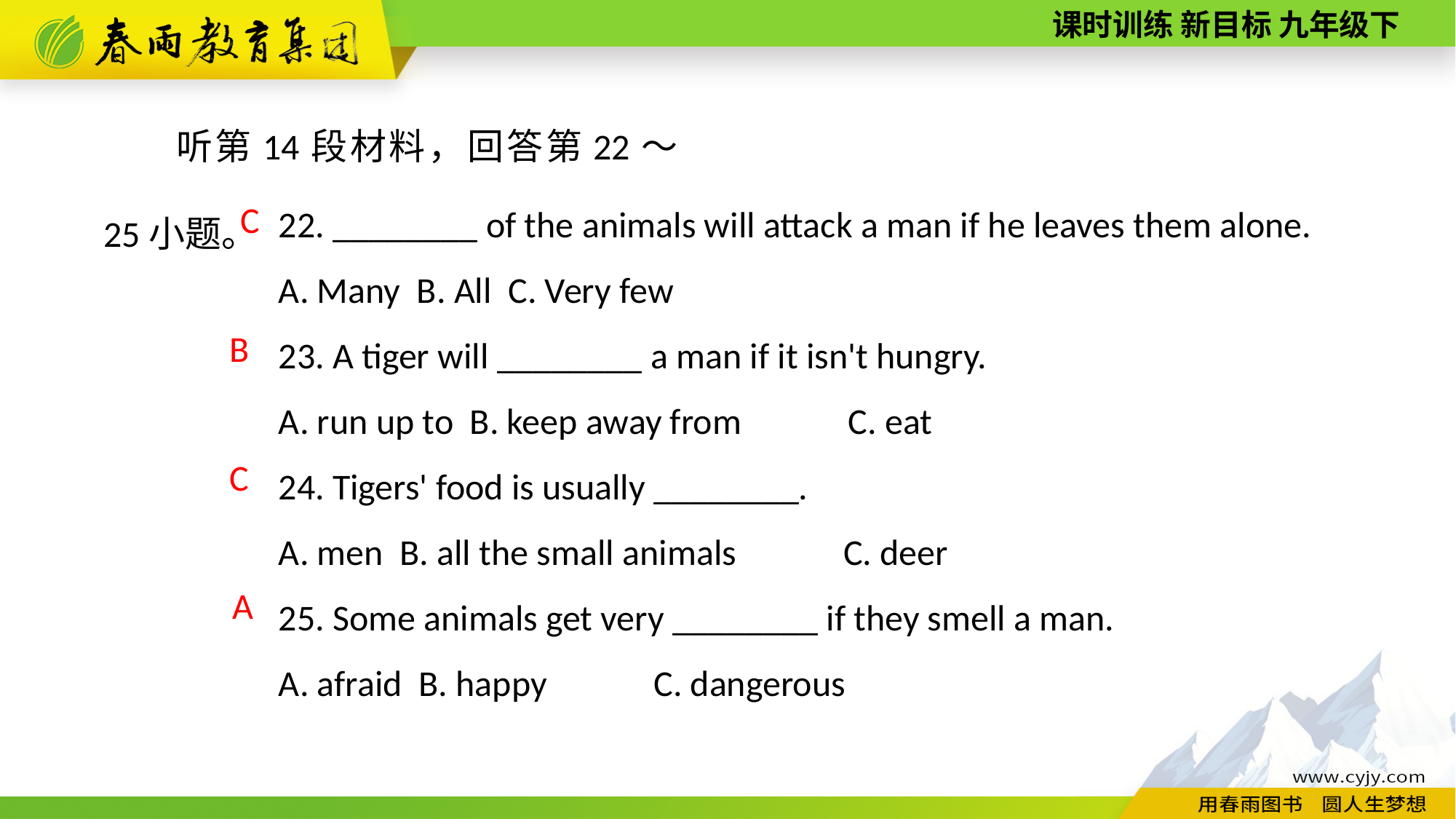

听第14段材料，回答第22～25小题。
22. ________ of the animals will attack a man if he leaves them alone.
A. Many  B. All  C. Very few
23. A tiger will ________ a man if it isn't hungry.
A. run up to  B. keep away from  　　C. eat
24. Tigers' food is usually ________.
A. men  B. all the small animals  　　C. deer
25. Some animals get very ________ if they smell a man.
A. afraid  B. happy  　　C. dangerous
C
B
C
A